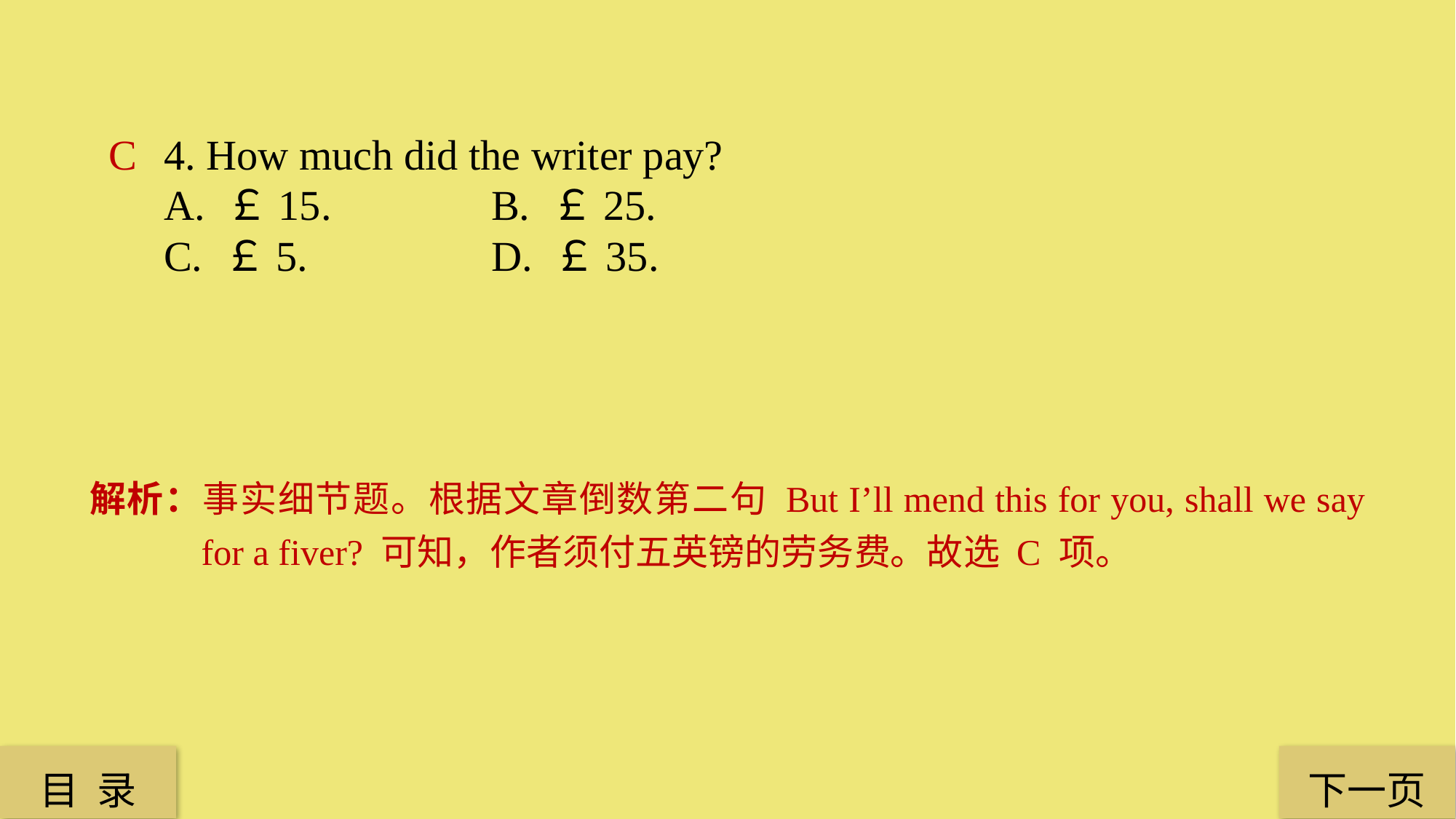

C
4. How much did the writer pay?
A. ￡15. 		B. ￡25.
C. ￡5. 		D. ￡35.
解析：事实细节题。根据文章倒数第二句 But I’ll mend this for you, shall we say for a fiver? 可知，作者须付五英镑的劳务费。故选 C 项。